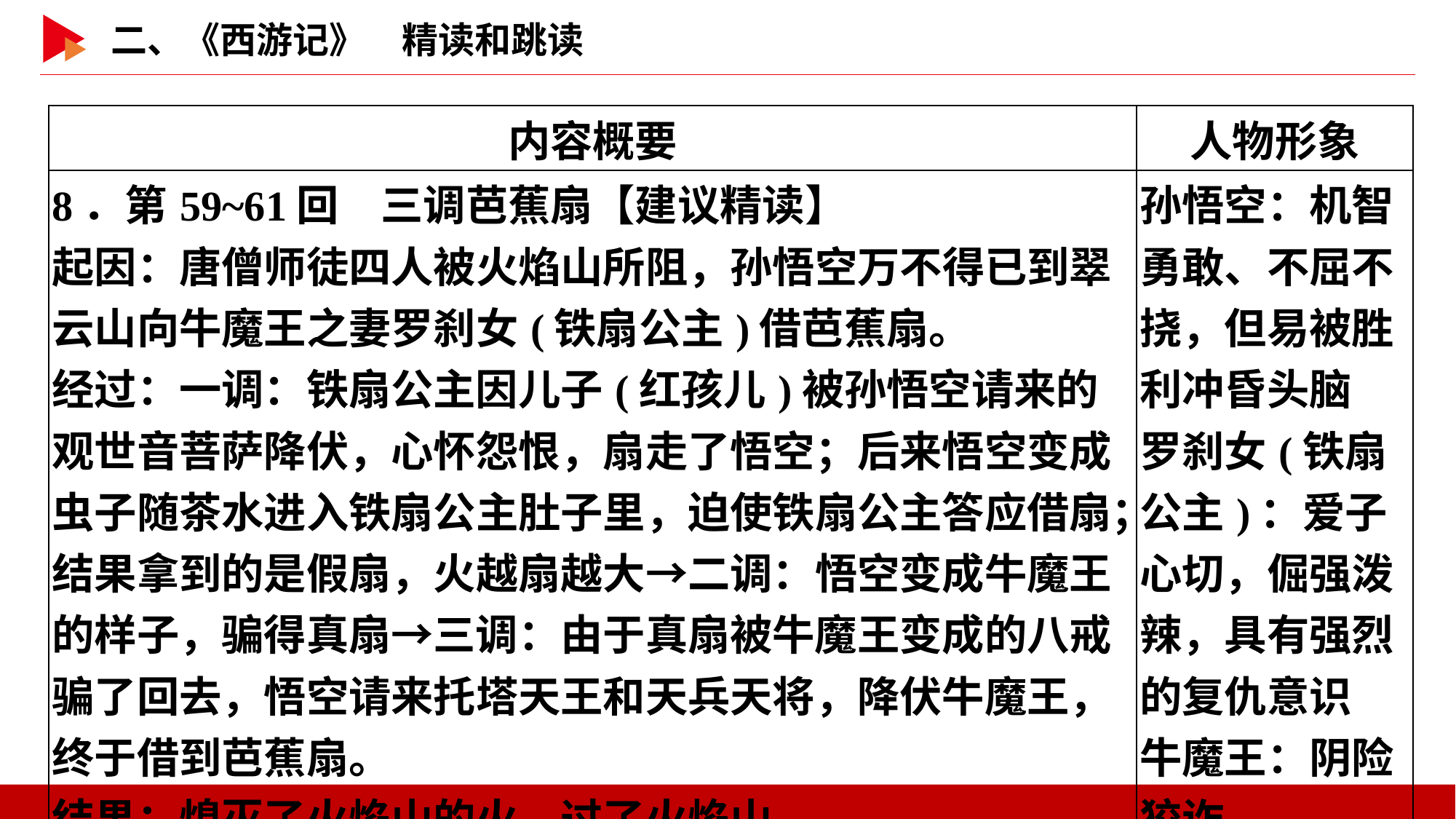

| 内容概要 | 人物形象 |
| --- | --- |
| 8．第59~61回　三调芭蕉扇【建议精读】 起因：唐僧师徒四人被火焰山所阻，孙悟空万不得已到翠云山向牛魔王之妻罗刹女(铁扇公主)借芭蕉扇。 经过：一调：铁扇公主因儿子(红孩儿)被孙悟空请来的观世音菩萨降伏，心怀怨恨，扇走了悟空；后来悟空变成虫子随茶水进入铁扇公主肚子里，迫使铁扇公主答应借扇；结果拿到的是假扇，火越扇越大→二调：悟空变成牛魔王的样子，骗得真扇→三调：由于真扇被牛魔王变成的八戒骗了回去，悟空请来托塔天王和天兵天将，降伏牛魔王，终于借到芭蕉扇。 结果：熄灭了火焰山的火，过了火焰山。 | 孙悟空：机智勇敢、不屈不挠，但易被胜利冲昏头脑 罗刹女(铁扇公主)：爱子心切，倔强泼辣，具有强烈的复仇意识 牛魔王：阴险狡诈 |